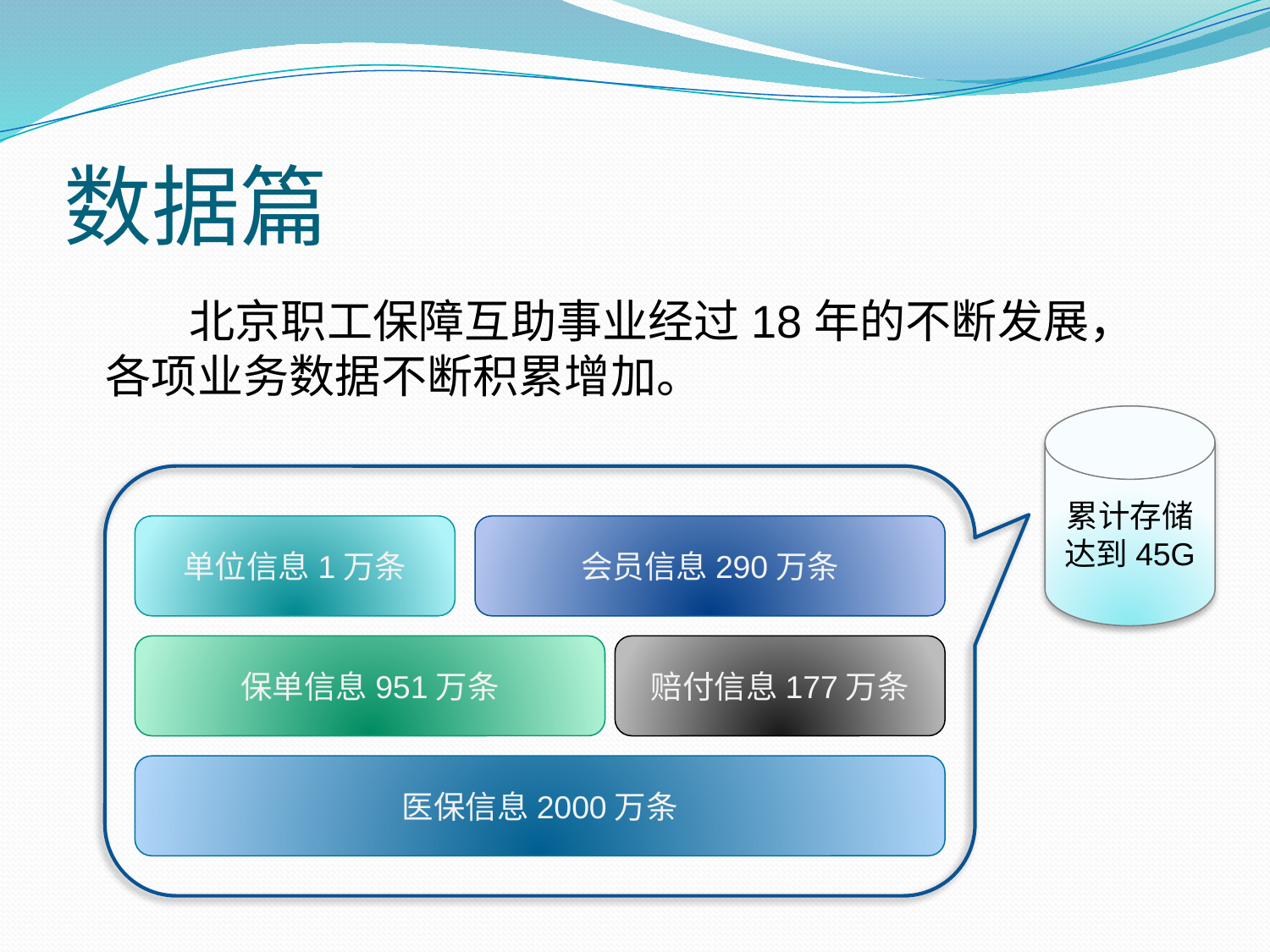

# 数据篇
	       北京职工保障互助事业经过18年的不断发展，各项业务数据不断积累增加。
累计存储达到45G

单位信息1万条
会员信息290万条
保单信息951万条
赔付信息177万条
医保信息2000万条